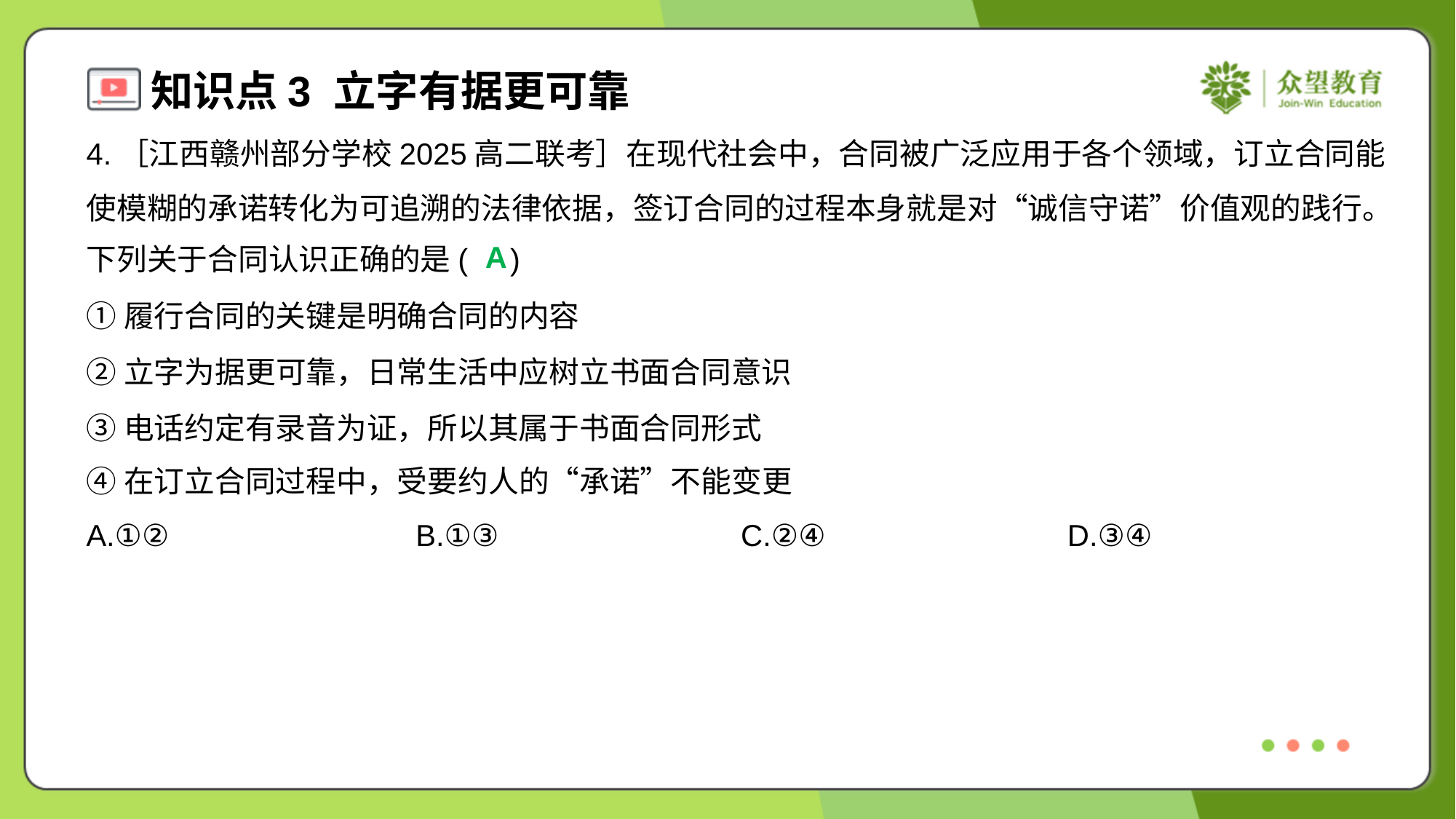

4.［江西赣州部分学校2025高二联考］在现代社会中，合同被广泛应用于各个领域，订立合同能
使模糊的承诺转化为可追溯的法律依据，签订合同的过程本身就是对“诚信守诺”价值观的践行。
下列关于合同认识正确的是(     )
A
①履行合同的关键是明确合同的内容
②立字为据更可靠，日常生活中应树立书面合同意识
③电话约定有录音为证，所以其属于书面合同形式
④在订立合同过程中，受要约人的“承诺”不能变更
A.①②	B.①③	C.②④	D.③④